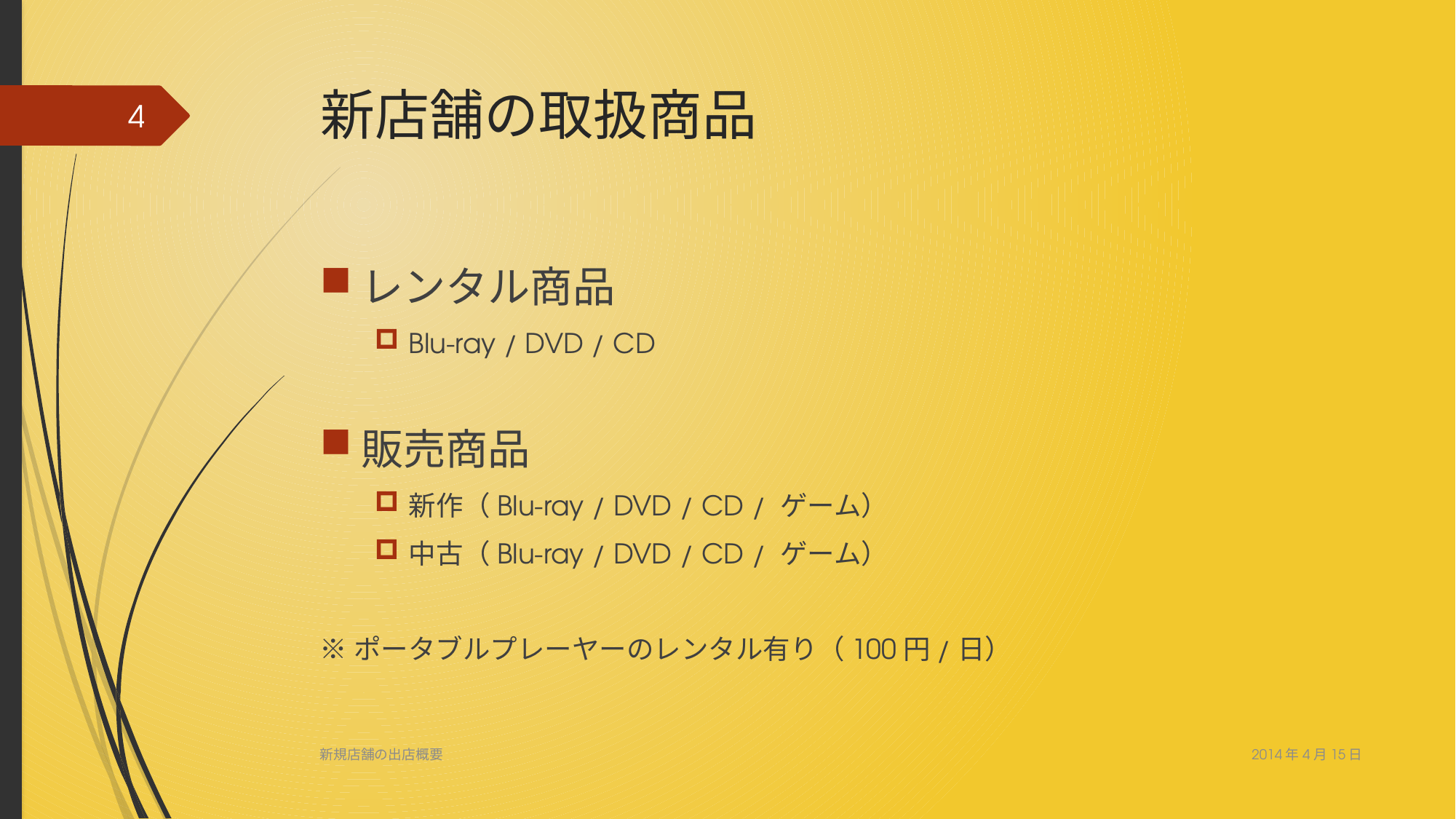

# 新店舗の取扱商品
4
レンタル商品
Blu-ray / DVD / CD

販売商品
新作（Blu-ray / DVD / CD / ゲーム）
中古（Blu-ray / DVD / CD / ゲーム）

※ポータブルプレーヤーのレンタル有り（100円/日）
2014年4月15日
新規店舗の出店概要